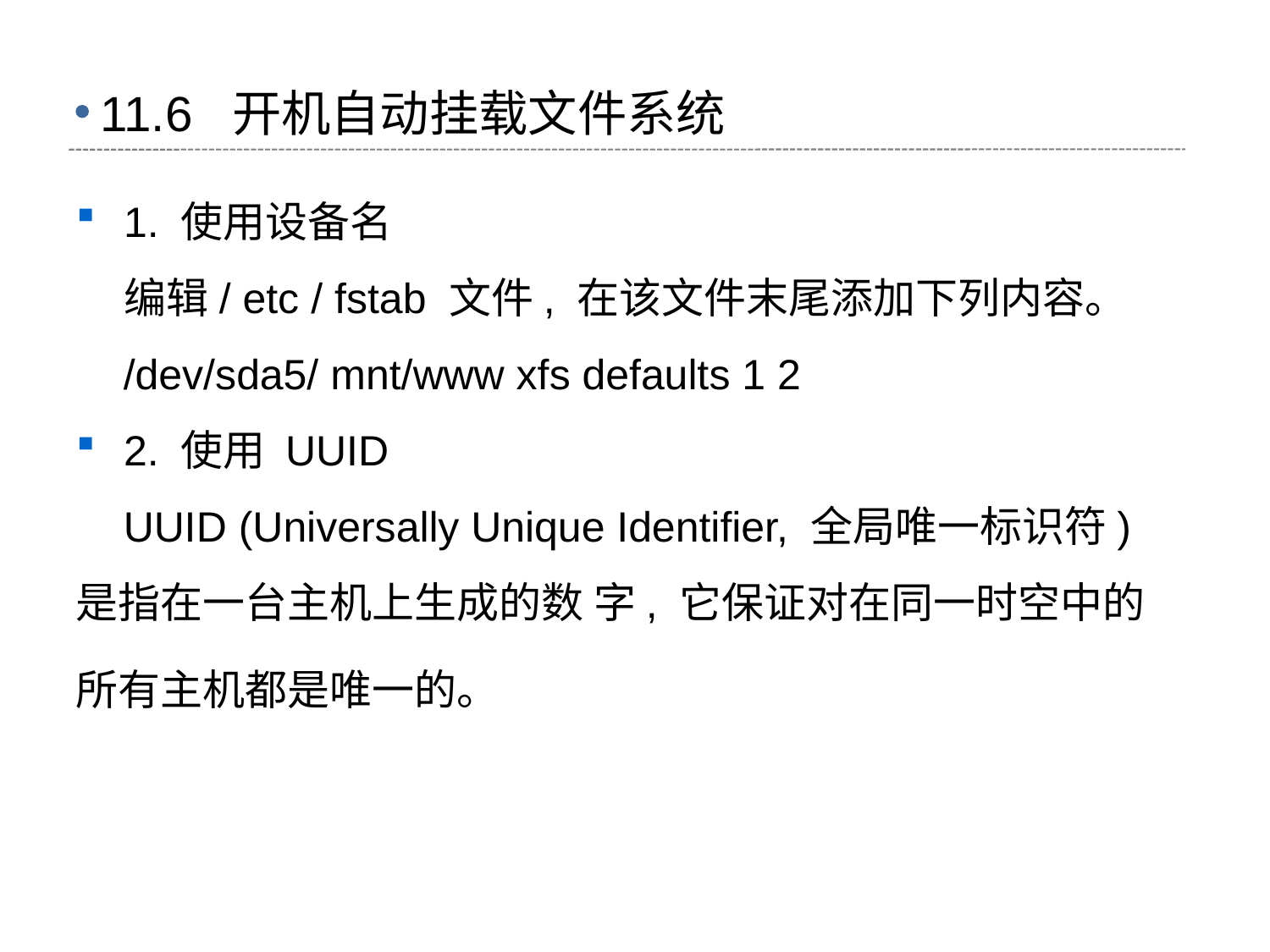

# 11.6  开机自动挂载文件系统

1. 使用设备名
    编辑/ etc / fstab 文件, 在该文件末尾添加下列内容。
    /dev/sda5/ mnt/www xfs defaults 1 2
2. 使用 UUID
    UUID (Universally Unique Identifier, 全局唯一标识符) 是指在一台主机上生成的数 字, 它保证对在同一时空中的所有主机都是唯一的。